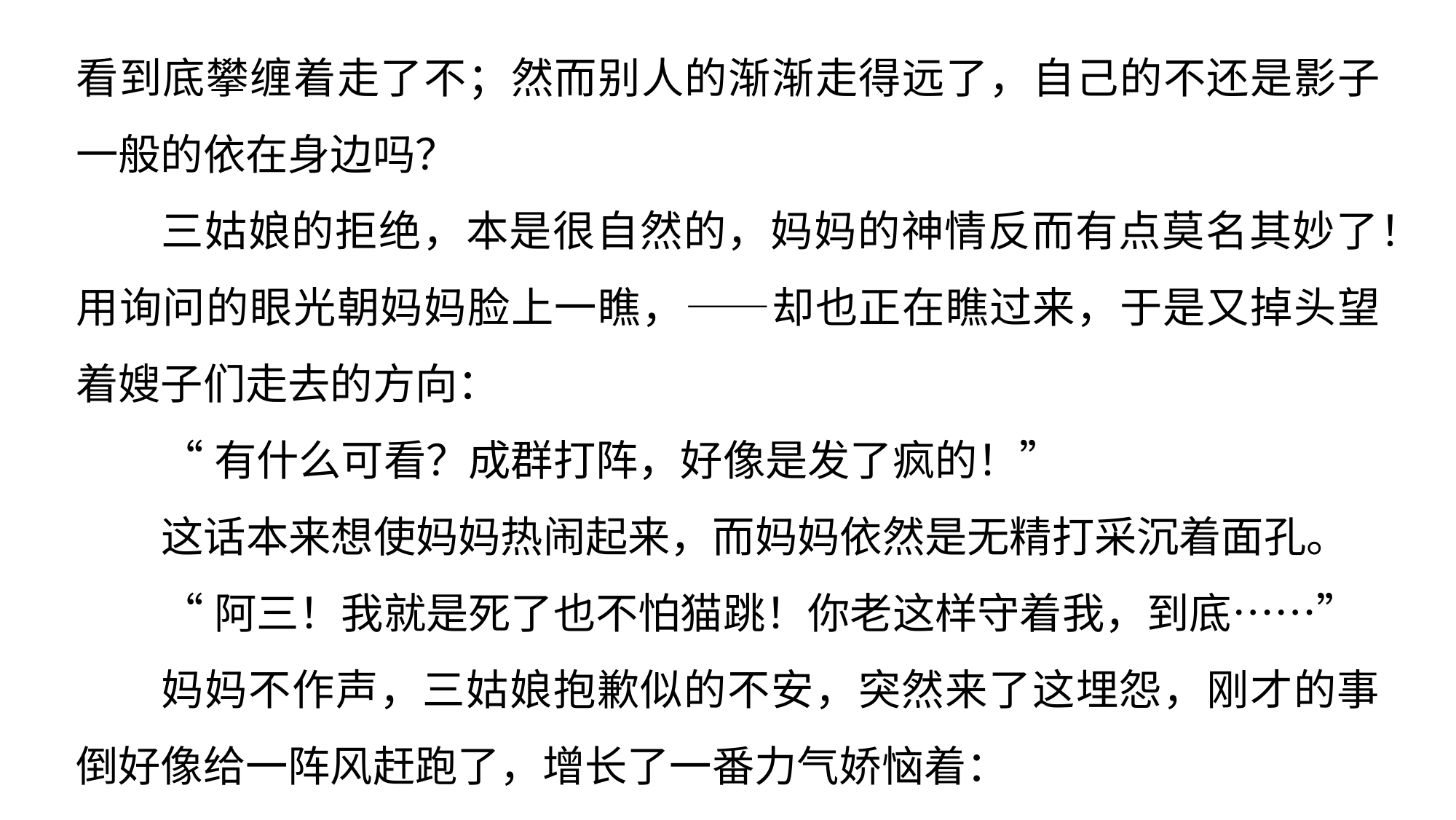

看到底攀缠着走了不；然而别人的渐渐走得远了，自己的不还是影子一般的依在身边吗？
三姑娘的拒绝，本是很自然的，妈妈的神情反而有点莫名其妙了！用询问的眼光朝妈妈脸上一瞧，——却也正在瞧过来，于是又掉头望着嫂子们走去的方向：
“有什么可看？成群打阵，好像是发了疯的！”
这话本来想使妈妈热闹起来，而妈妈依然是无精打采沉着面孔。
“阿三！我就是死了也不怕猫跳！你老这样守着我，到底……”
妈妈不作声，三姑娘抱歉似的不安，突然来了这埋怨，刚才的事倒好像给一阵风赶跑了，增长了一番力气娇恼着：